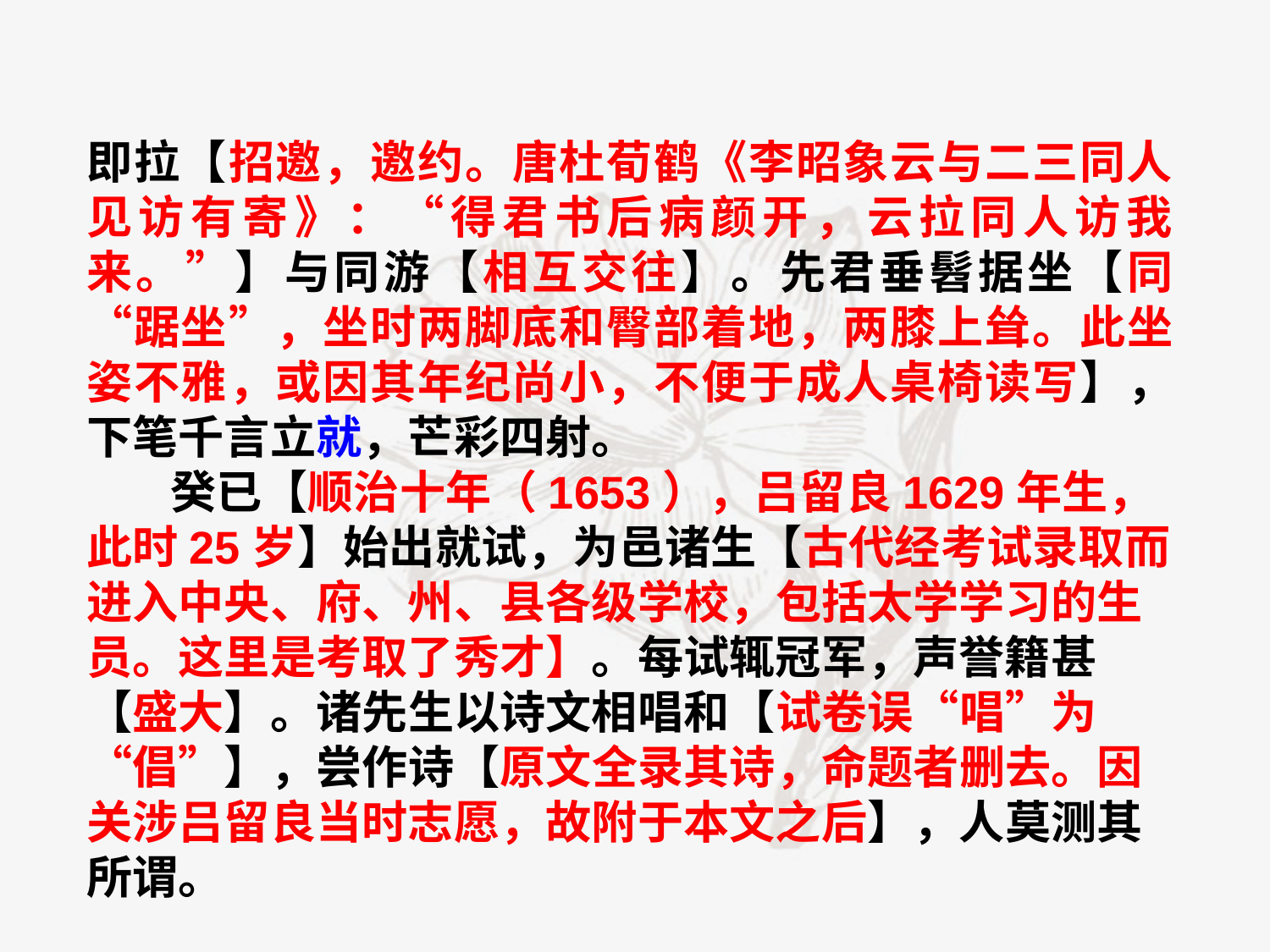

即拉【招邀，邀约。唐杜荀鹤《李昭象云与二三同人见访有寄》：“得君书后病颜开，云拉同人访我来。”】与同游【相互交往】。先君垂髫据坐【同“踞坐”，坐时两脚底和臀部着地，两膝上耸。此坐姿不雅，或因其年纪尚小，不便于成人桌椅读写】，下笔千言立就，芒彩四射。
       癸已【顺治十年（1653），吕留良1629年生，此时25岁】始出就试，为邑诸生【古代经考试录取而进入中央、府、州、县各级学校，包括太学学习的生员。这里是考取了秀才】。每试辄冠军，声誉籍甚【盛大】。诸先生以诗文相唱和【试卷误“唱”为“倡”】，尝作诗【原文全录其诗，命题者删去。因关涉吕留良当时志愿，故附于本文之后】，人莫测其所谓。